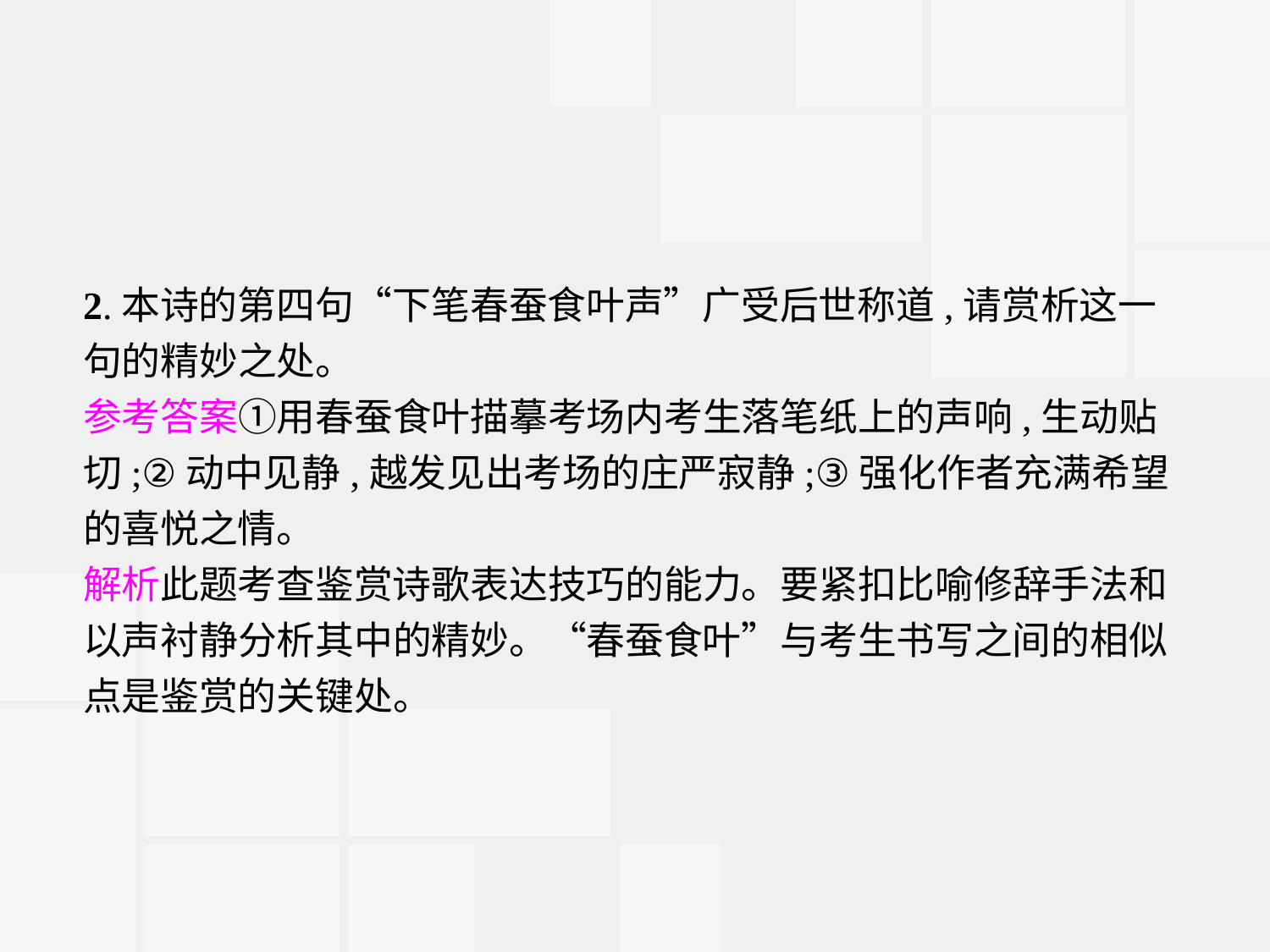

2.本诗的第四句“下笔春蚕食叶声”广受后世称道,请赏析这一句的精妙之处。
参考答案①用春蚕食叶描摹考场内考生落笔纸上的声响,生动贴切;②动中见静,越发见出考场的庄严寂静;③强化作者充满希望的喜悦之情。
解析此题考查鉴赏诗歌表达技巧的能力。要紧扣比喻修辞手法和以声衬静分析其中的精妙。“春蚕食叶”与考生书写之间的相似点是鉴赏的关键处。